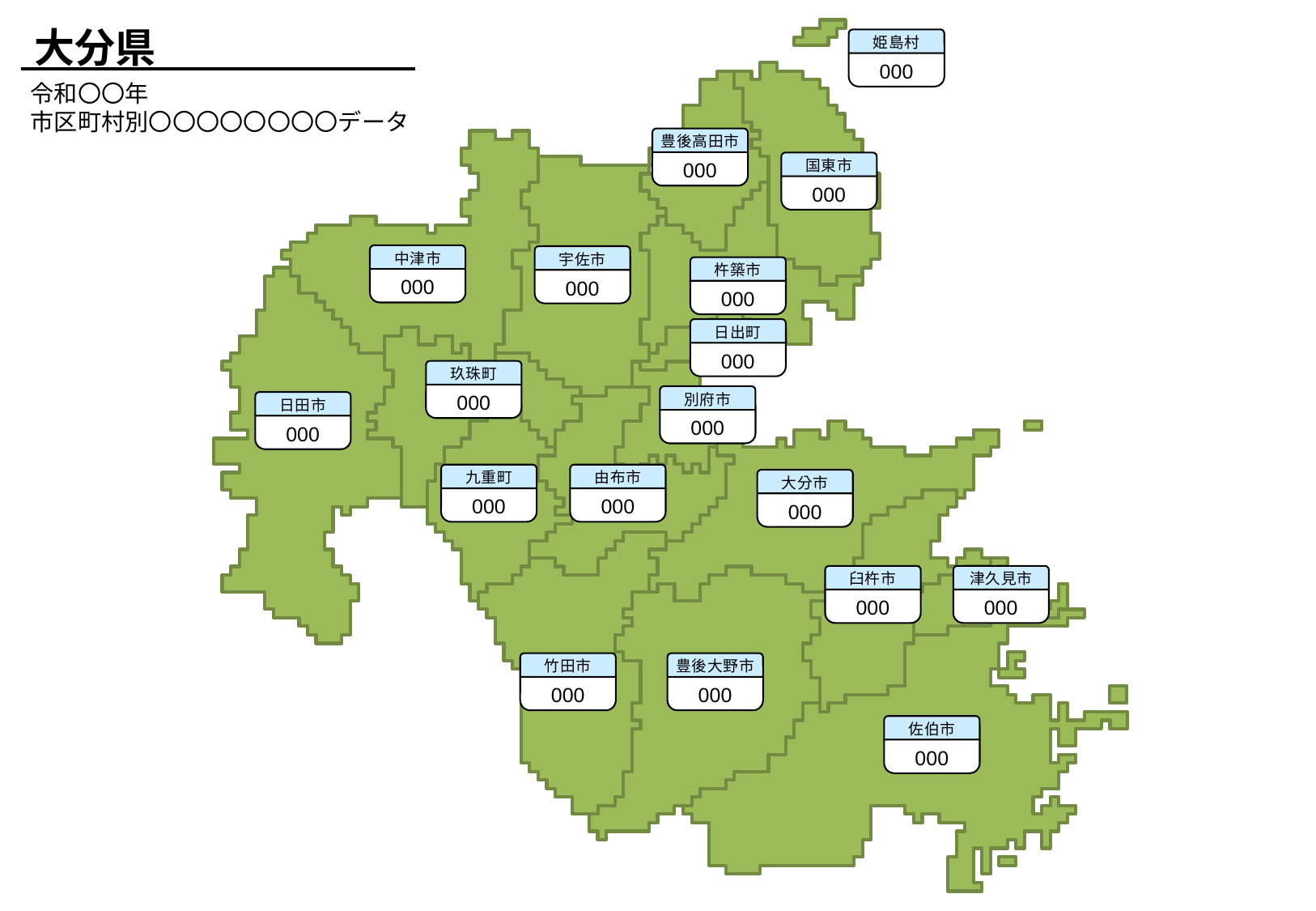

大分県

姫島村
000
令和〇〇年
市区町村別〇〇〇〇〇〇〇〇データ
豊後高田市
000
国東市
000
中津市
000
宇佐市
000
杵築市
000
日出町
000
玖珠町
000
別府市
000
日田市
000
九重町
000
由布市
000
大分市
000
臼杵市
000
津久見市
000
竹田市
000
豊後大野市
000
佐伯市
000